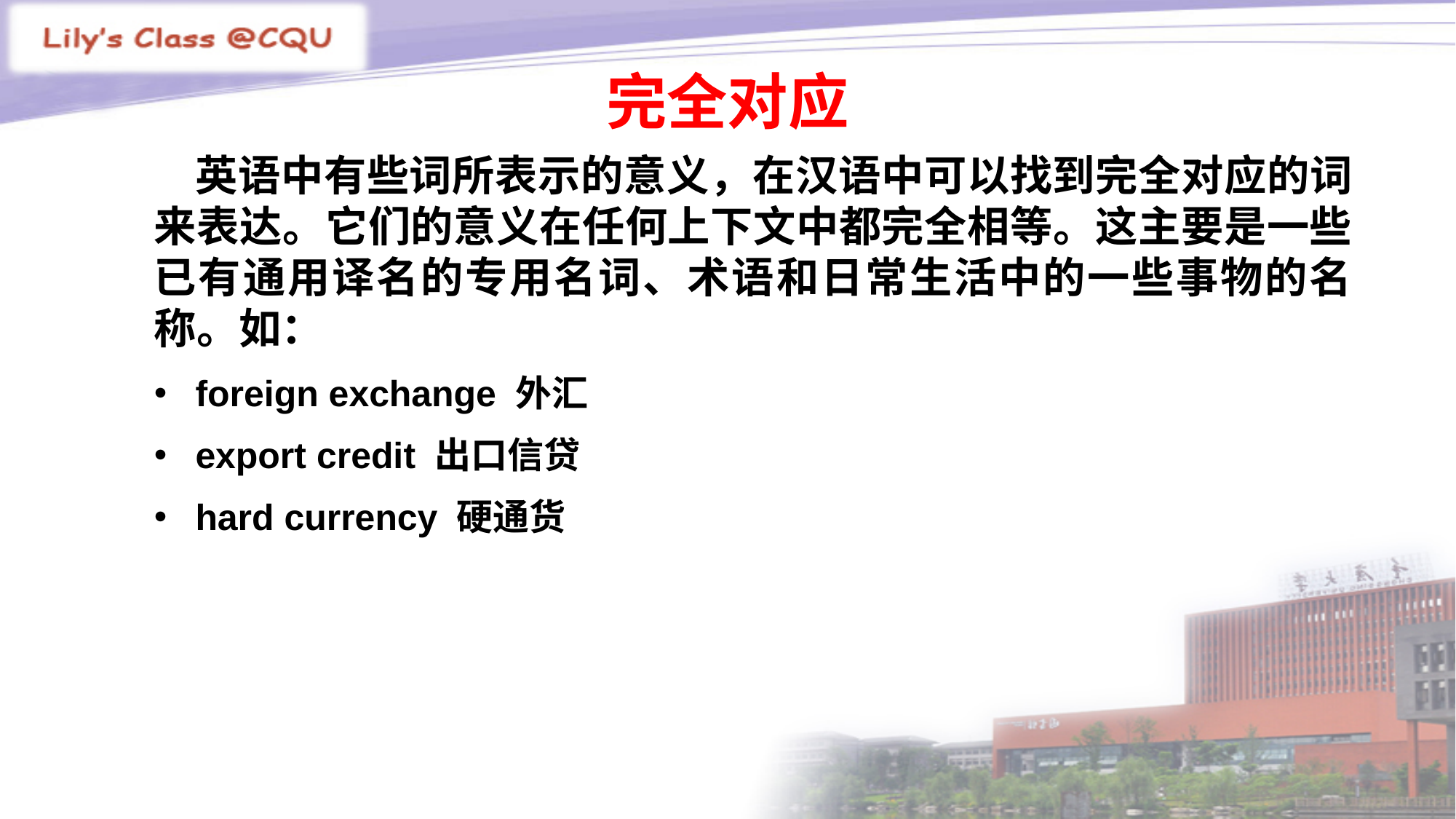

完全对应
   英语中有些词所表示的意义，在汉语中可以找到完全对应的词来表达。它们的意义在任何上下文中都完全相等。这主要是一些已有通用译名的专用名词、术语和日常生活中的一些事物的名称。如：
foreign exchange 外汇
export credit 出口信贷
hard currency 硬通货